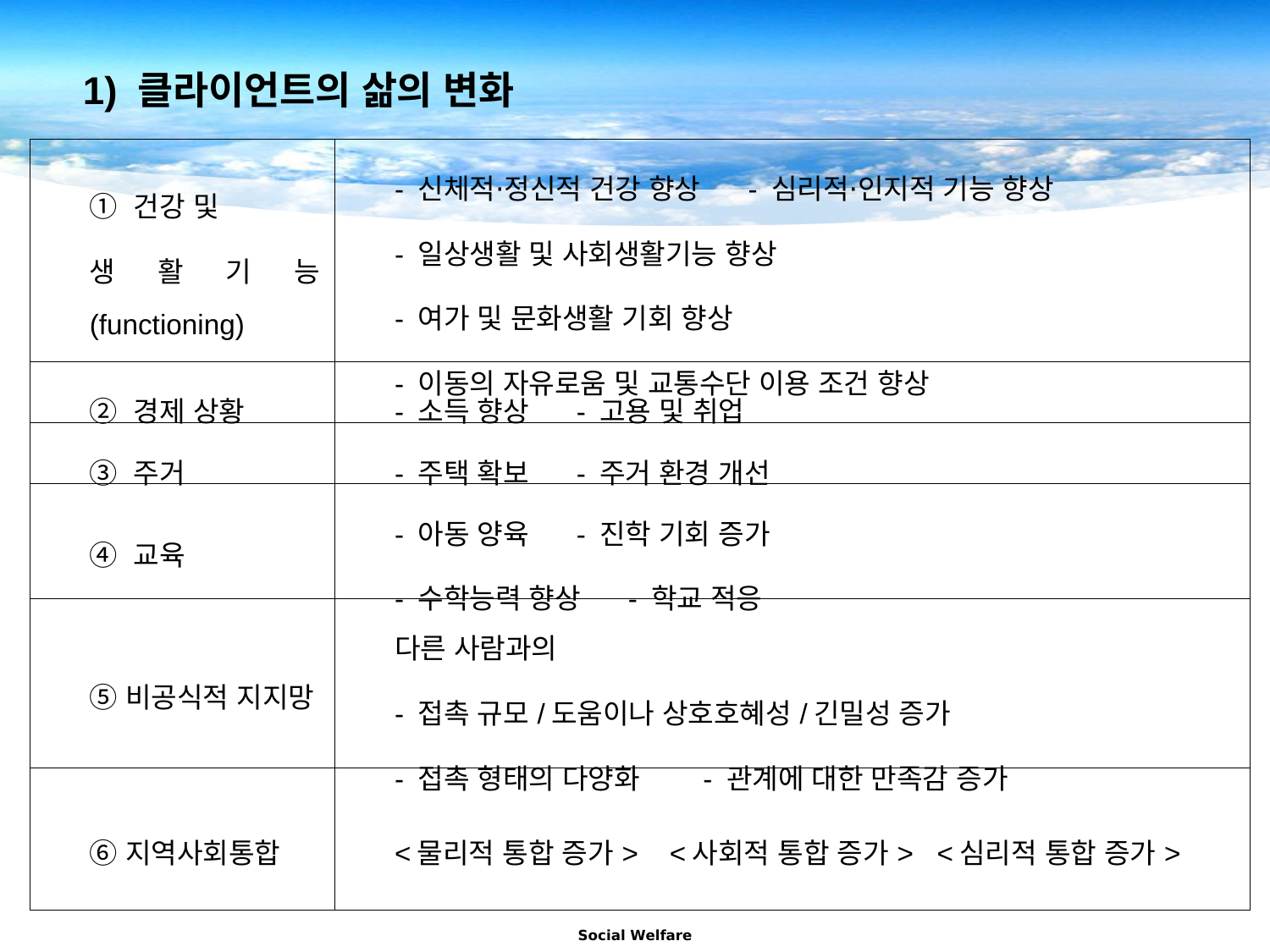

1) 클라이언트의 삶의 변화
| ① 건강 및 생활기능(functioning) | - 신체적⋅정신적 건강 향상 - 심리적⋅인지적 기능 향상 - 일상생활 및 사회생활기능 향상 - 여가 및 문화생활 기회 향상 - 이동의 자유로움 및 교통수단 이용 조건 향상 |
| --- | --- |
| ② 경제 상황 | - 소득 향상 - 고용 및 취업 |
| ③ 주거 | - 주택 확보 - 주거 환경 개선 |
| ④ 교육 | - 아동 양육 - 진학 기회 증가 - 수학능력 향상 - 학교 적응 |
| ⑤비공식적 지지망 | 다른 사람과의 - 접촉 규모/도움이나 상호호혜성/긴밀성 증가 - 접촉 형태의 다양화 - 관계에 대한 만족감 증가 |
| ⑥지역사회통합 | <물리적 통합 증가> <사회적 통합 증가> <심리적 통합 증가> |